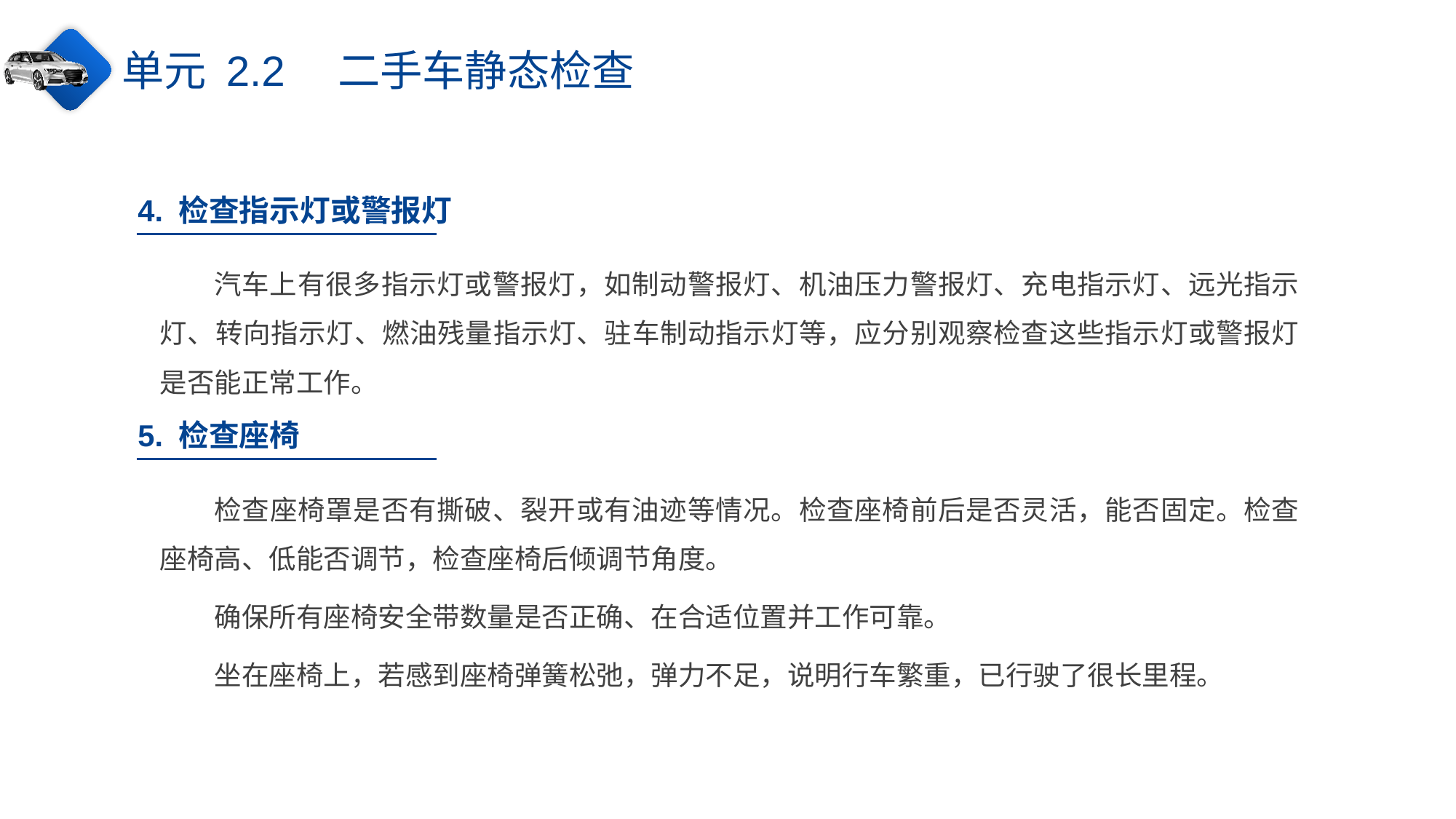

单元 2.2　二手车静态检查
4. 检查指示灯或警报灯
汽车上有很多指示灯或警报灯，如制动警报灯、机油压力警报灯、充电指示灯、远光指示灯、转向指示灯、燃油残量指示灯、驻车制动指示灯等，应分别观察检查这些指示灯或警报灯是否能正常工作。
5. 检查座椅
检查座椅罩是否有撕破、裂开或有油迹等情况。检查座椅前后是否灵活，能否固定。检查座椅高、低能否调节，检查座椅后倾调节角度。
确保所有座椅安全带数量是否正确、在合适位置并工作可靠。
坐在座椅上，若感到座椅弹簧松弛，弹力不足，说明行车繁重，已行驶了很长里程。